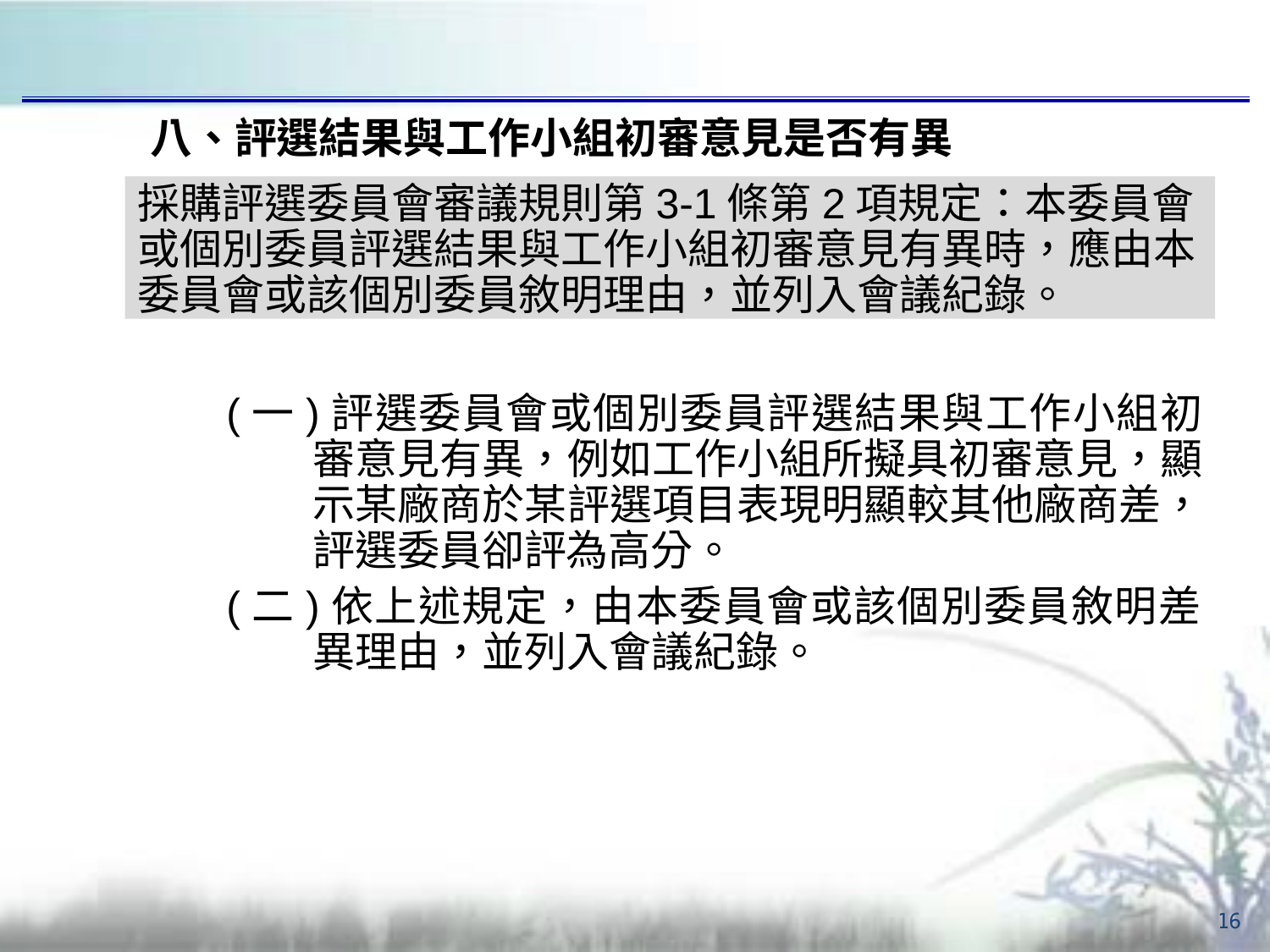

八、評選結果與工作小組初審意見是否有異
採購評選委員會審議規則第3-1條第2項規定：本委員會或個別委員評選結果與工作小組初審意見有異時，應由本委員會或該個別委員敘明理由，並列入會議紀錄。
(一)評選委員會或個別委員評選結果與工作小組初審意見有異，例如工作小組所擬具初審意見，顯示某廠商於某評選項目表現明顯較其他廠商差，評選委員卻評為高分。
(二)依上述規定，由本委員會或該個別委員敘明差異理由，並列入會議紀錄。
16